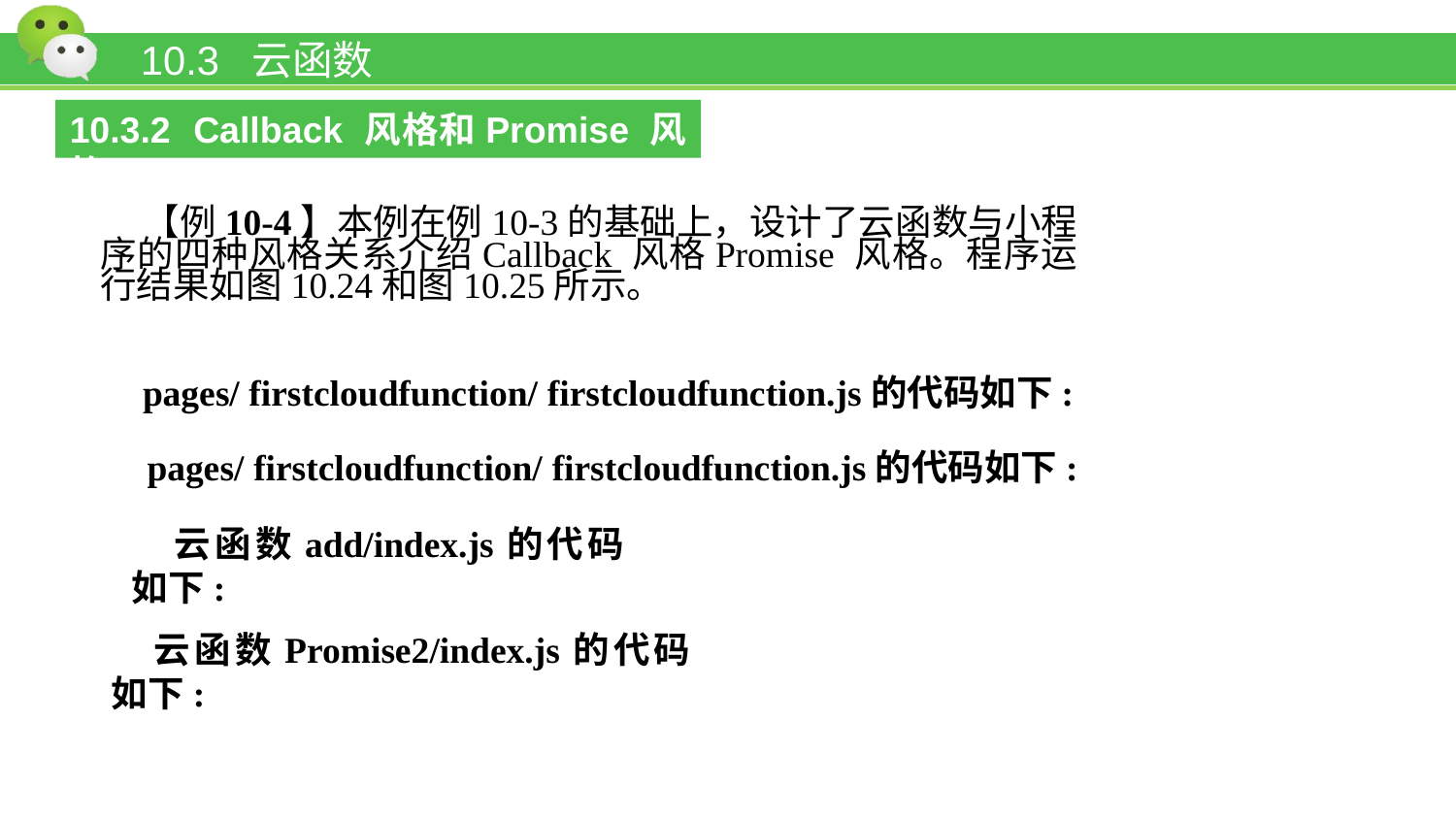

# 10.3  云函数
10.3.2  Callback 风格和Promise 风格
【例10-4】本例在例10-3的基础上，设计了云函数与小程序的四种风格关系介绍Callback 风格Promise 风格。程序运行结果如图10.24和图10.25所示。

pages/ firstcloudfunction/ firstcloudfunction.js的代码如下:
pages/ firstcloudfunction/ firstcloudfunction.js的代码如下:
云函数add/index.js的代码如下:
云函数Promise2/index.js的代码如下: